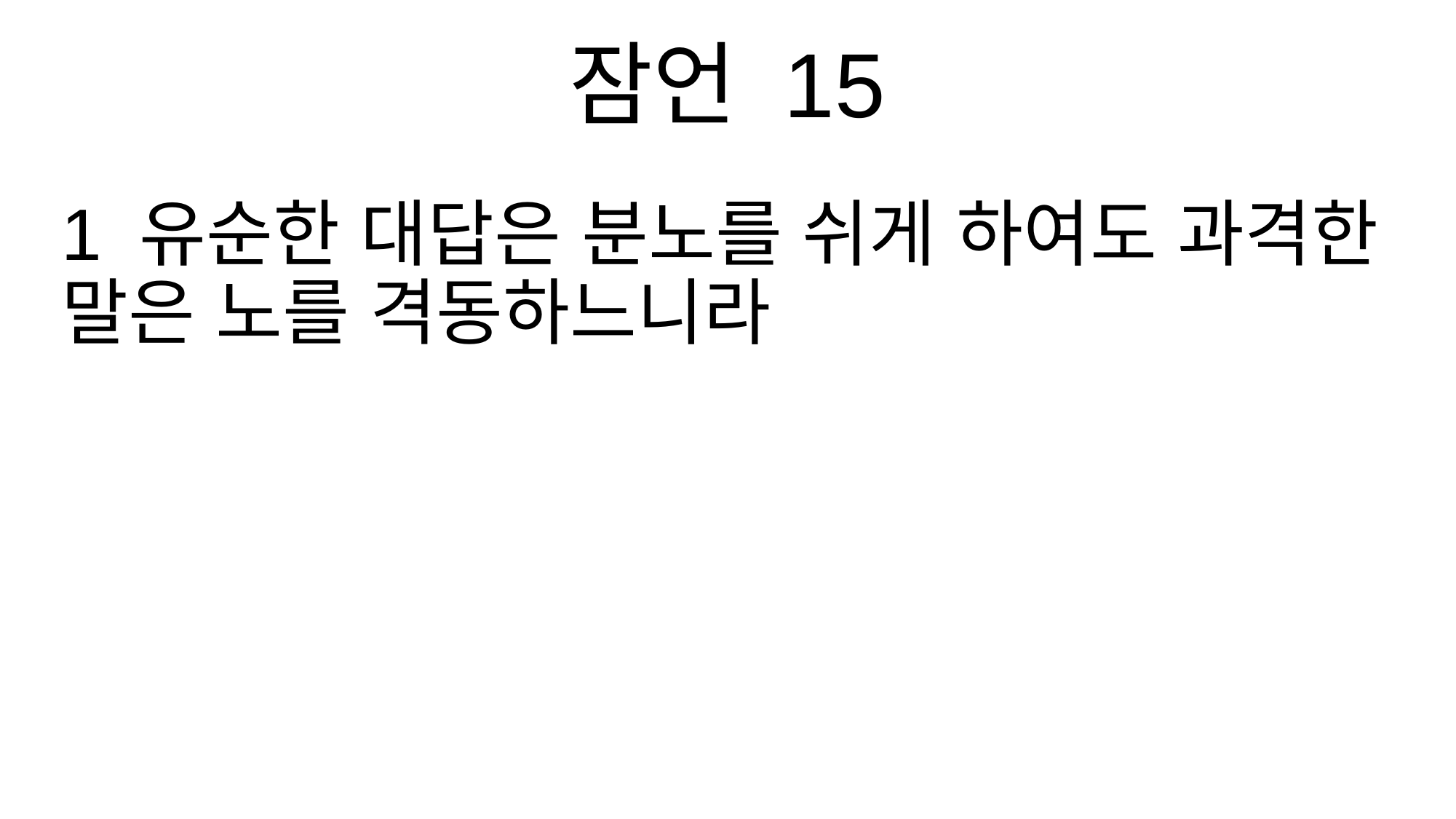

잠언 15
1 유순한 대답은 분노를 쉬게 하여도 과격한 말은 노를 격동하느니라